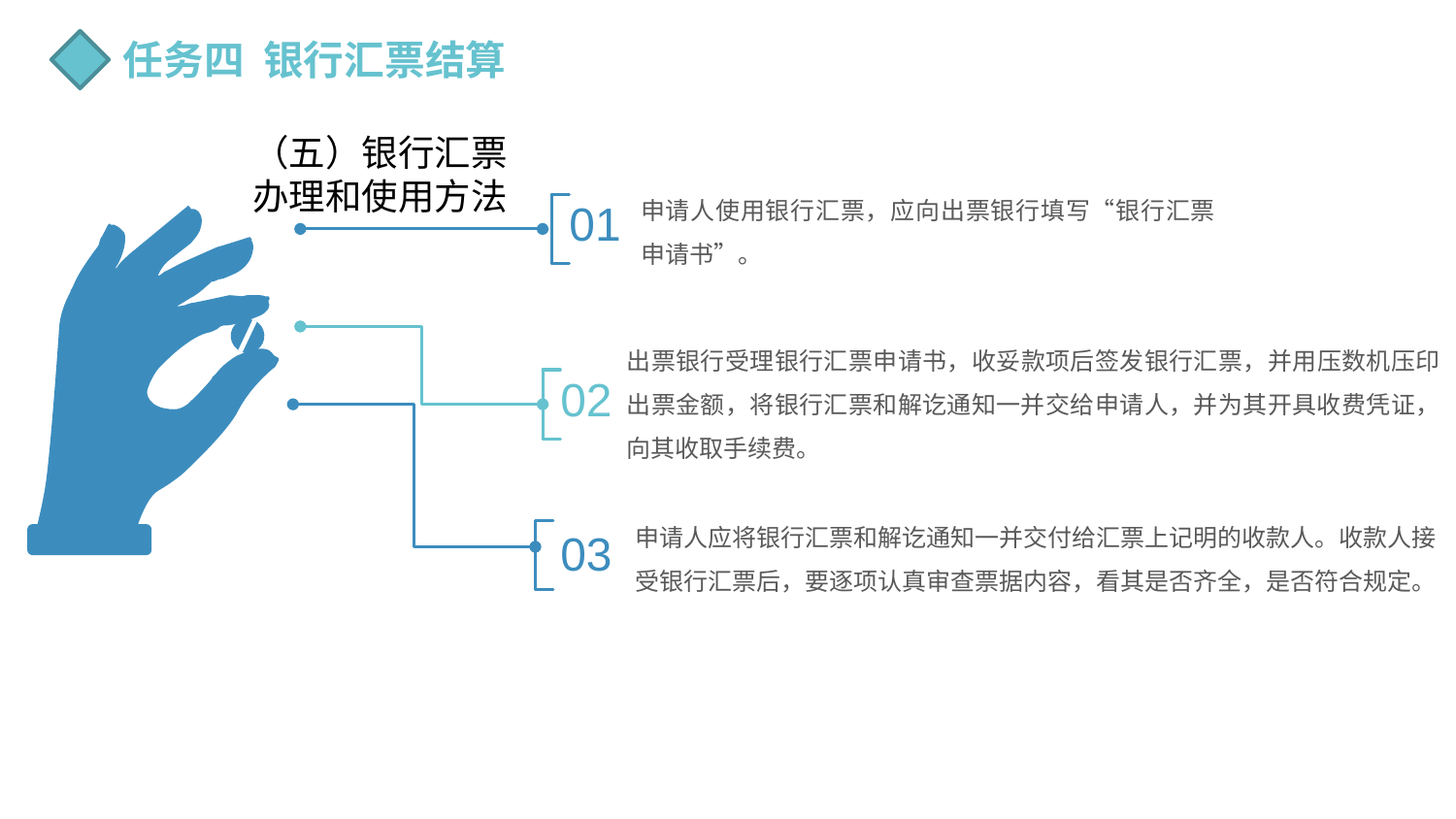

任务四  银行汇票结算

（五）银行汇票办理和使用方法
申请人使用银行汇票，应向出票银行填写“银行汇票申请书”。
01

02
出票银行受理银行汇票申请书，收妥款项后签发银行汇票，并用压数机压印出票金额，将银行汇票和解讫通知一并交给申请人，并为其开具收费凭证，向其收取手续费。
申请人应将银行汇票和解讫通知一并交付给汇票上记明的收款人。收款人接受银行汇票后，要逐项认真审查票据内容，看其是否齐全，是否符合规定。
03